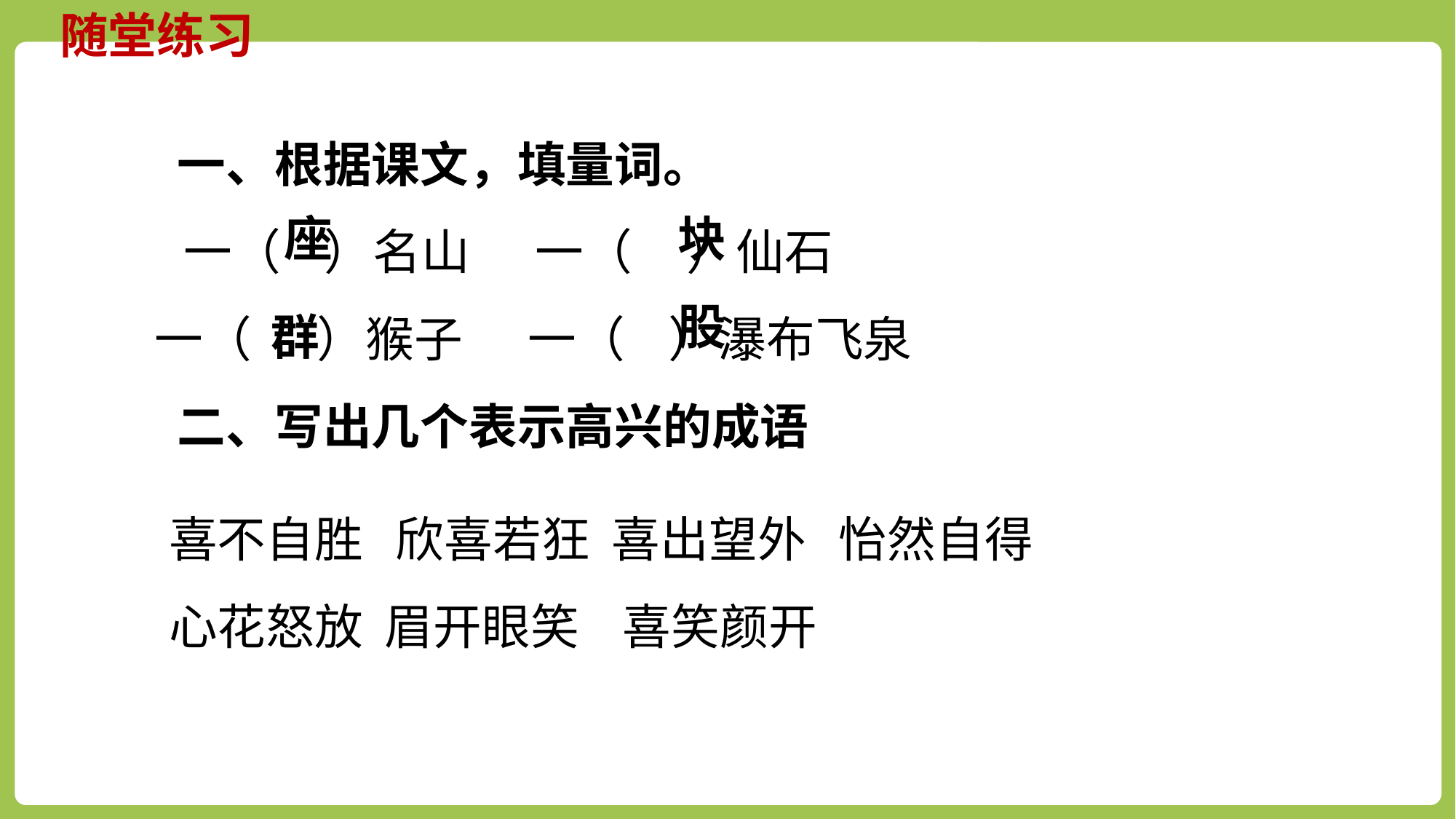

随堂练习
 一、根据课文，填量词。
  一（    ）名山      一（     ）仙石
一（      ）猴子      一（    ）瀑布飞泉
 二、写出几个表示高兴的成语
座
块
股
群
喜不自胜   欣喜若狂  喜出望外   怡然自得      心花怒放  眉开眼笑    喜笑颜开